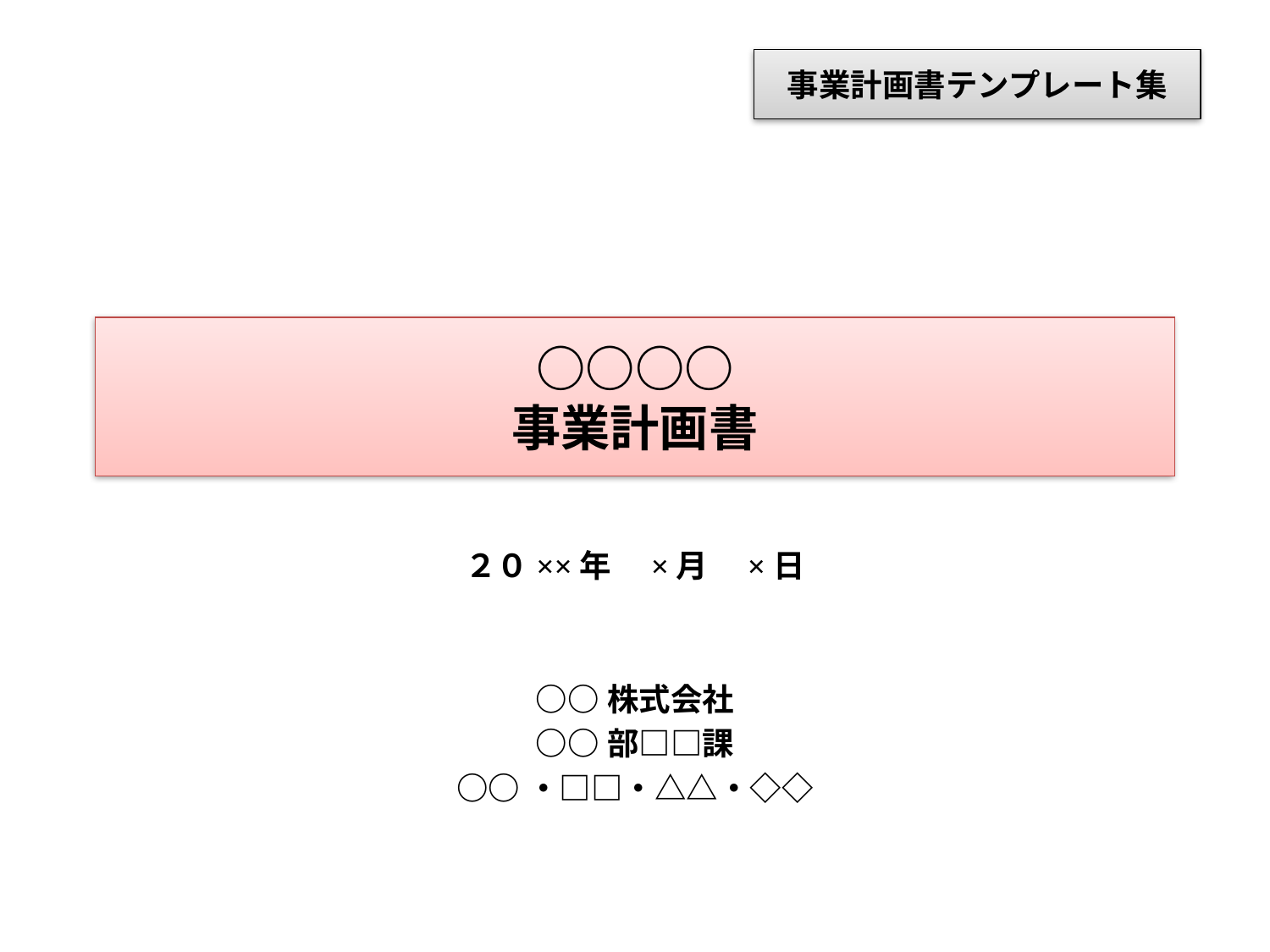

事業計画書テンプレート集
# ○○○○ 事業計画書
２０××年　×月　×日

○○株式会社
○○部□□課
○○・□□・△△・◇◇